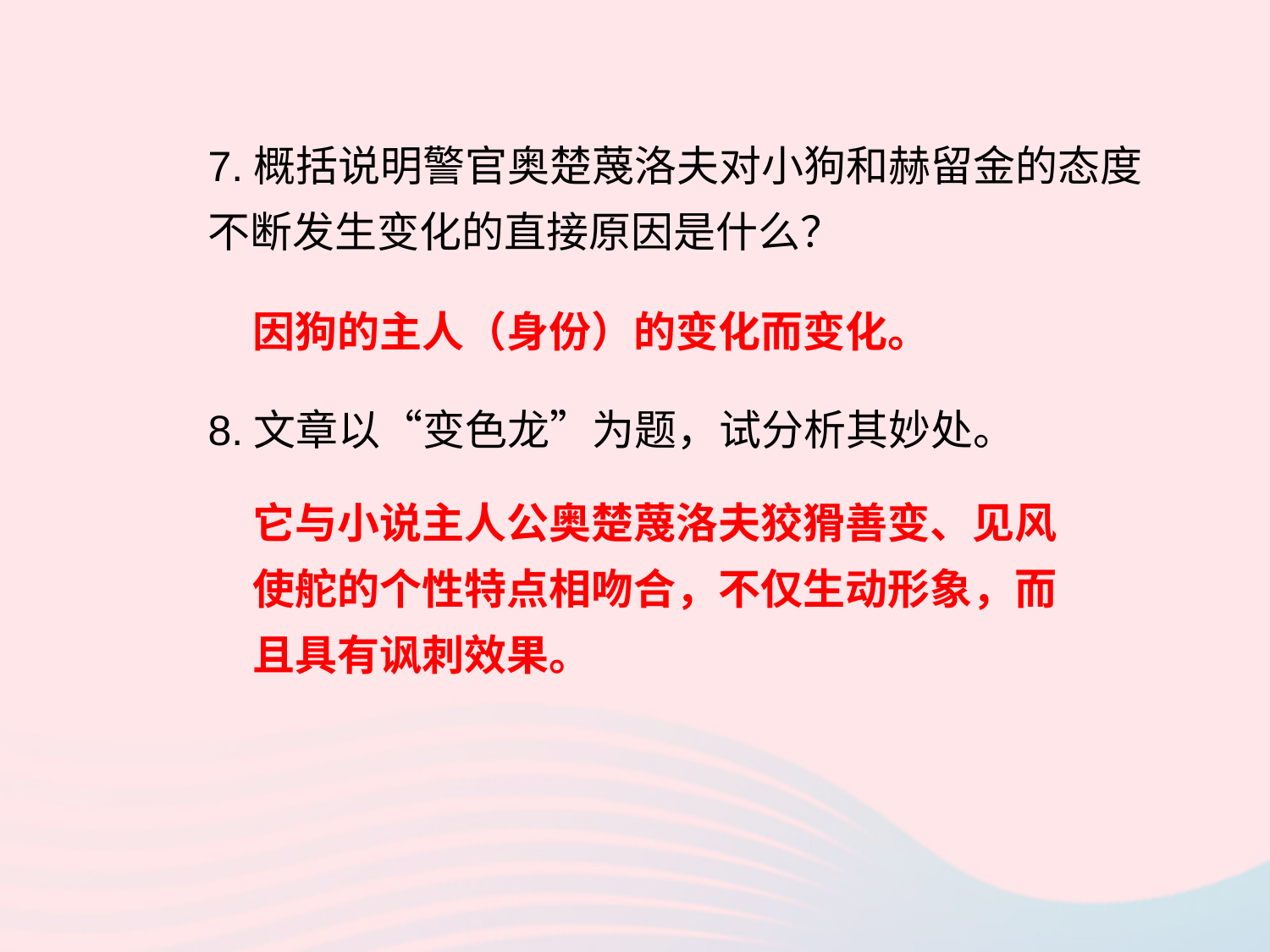

7.概括说明警官奥楚蔑洛夫对小狗和赫留金的态度不断发生变化的直接原因是什么？

8.文章以“变色龙”为题，试分析其妙处。
因狗的主人（身份）的变化而变化。
它与小说主人公奥楚蔑洛夫狡猾善变、见风使舵的个性特点相吻合，不仅生动形象，而且具有讽刺效果。